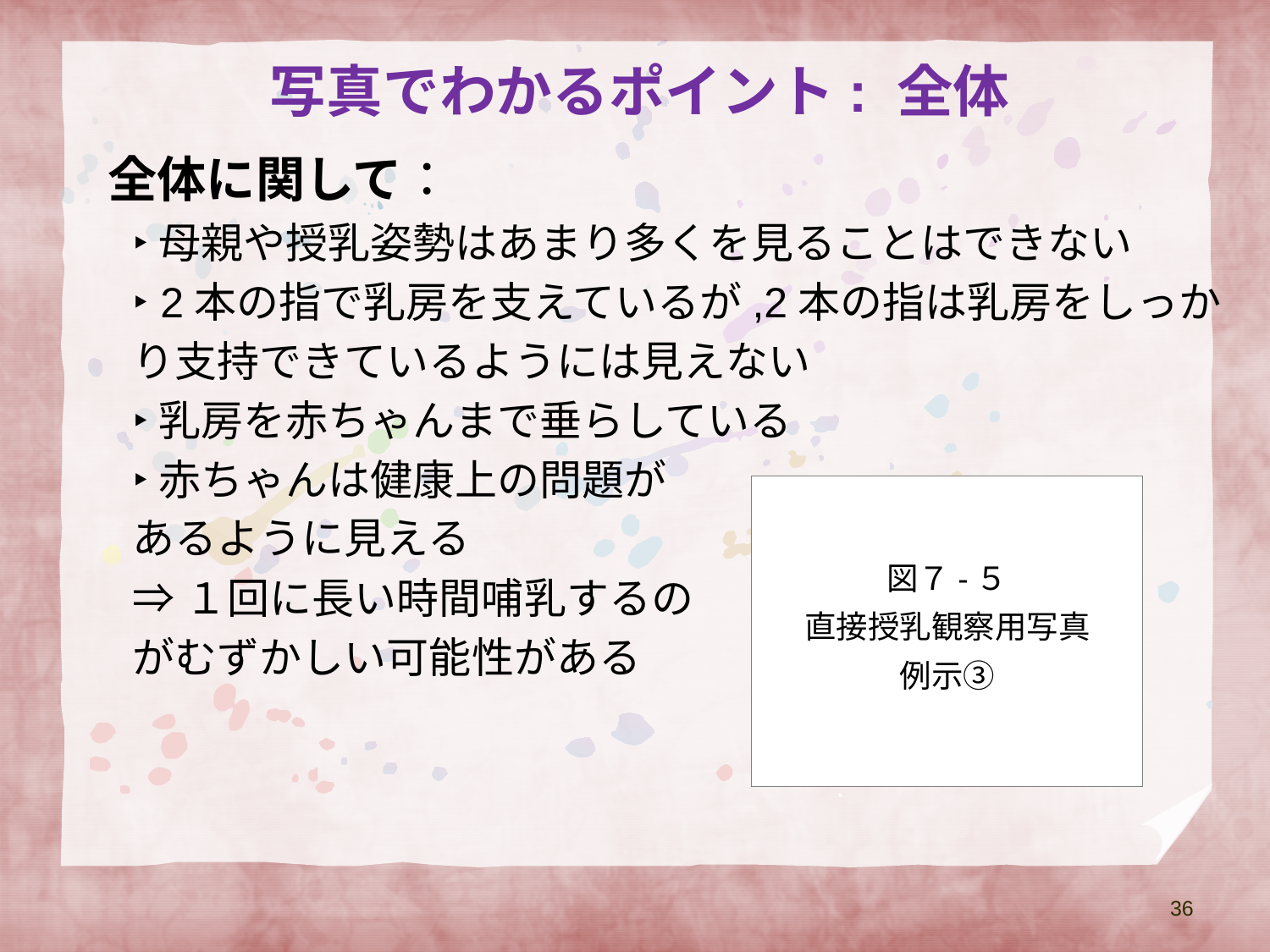

# 写真でわかるポイント: 全体
全体に関して：
‣母親や授乳姿勢はあまり多くを見ることはできない
‣ 2本の指で乳房を支えているが,2本の指は乳房をしっか
り支持できているようには見えない
‣乳房を赤ちゃんまで垂らしている
‣赤ちゃんは健康上の問題が
あるように見える
⇒１回に長い時間哺乳するの
がむずかしい可能性がある

図７-５
直接授乳観察用写真
例示③

36